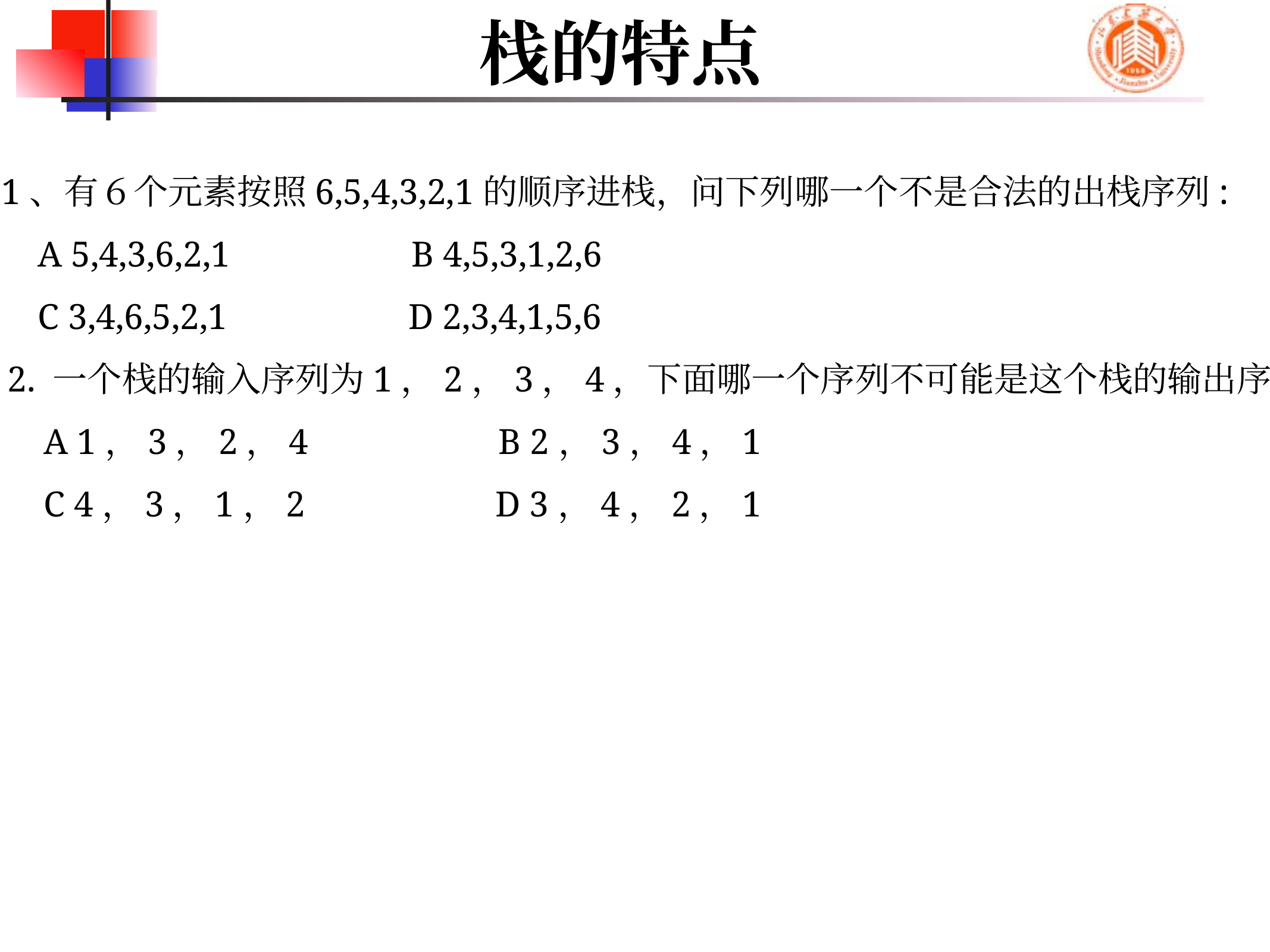

# 栈的特点
1、有６个元素按照6,5,4,3,2,1的顺序进栈，问下列哪一个不是合法的出栈序列:
    A 5,4,3,6,2,1                    B 4,5,3,1,2,6
    C 3,4,6,5,2,1                    D 2,3,4,1,5,6
2. 一个栈的输入序列为1，2，3，4，下面哪一个序列不可能是这个栈的输出序列：
    A 1，3，2，4                     B 2，3，4，1
    C 4，3，1，2                     D 3，4，2，1